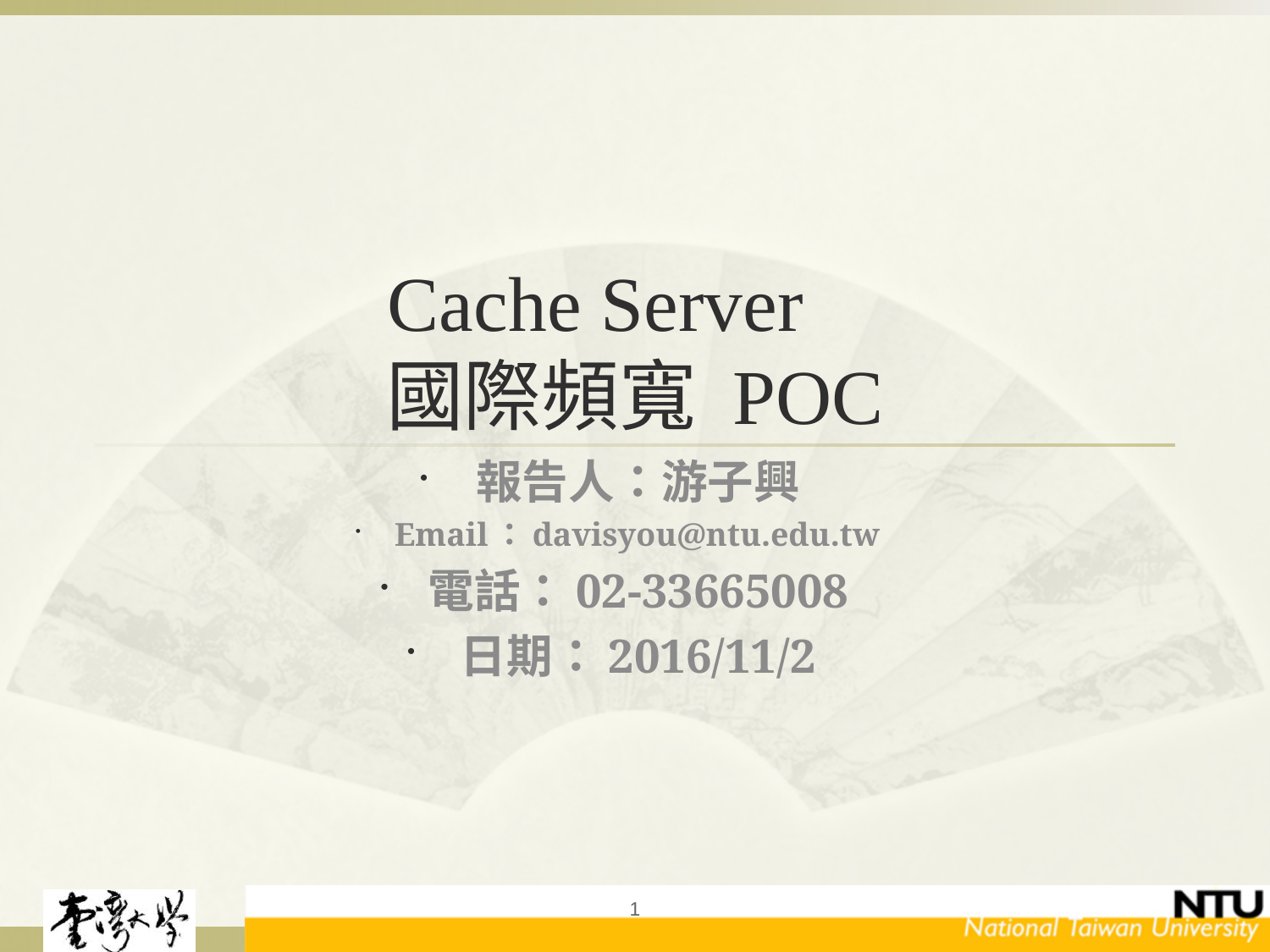

# Cache Server 國際頻寬 POC
報告人：游子興
Email：davisyou@ntu.edu.tw
電話：02-33665008
日期：2016/11/2

1